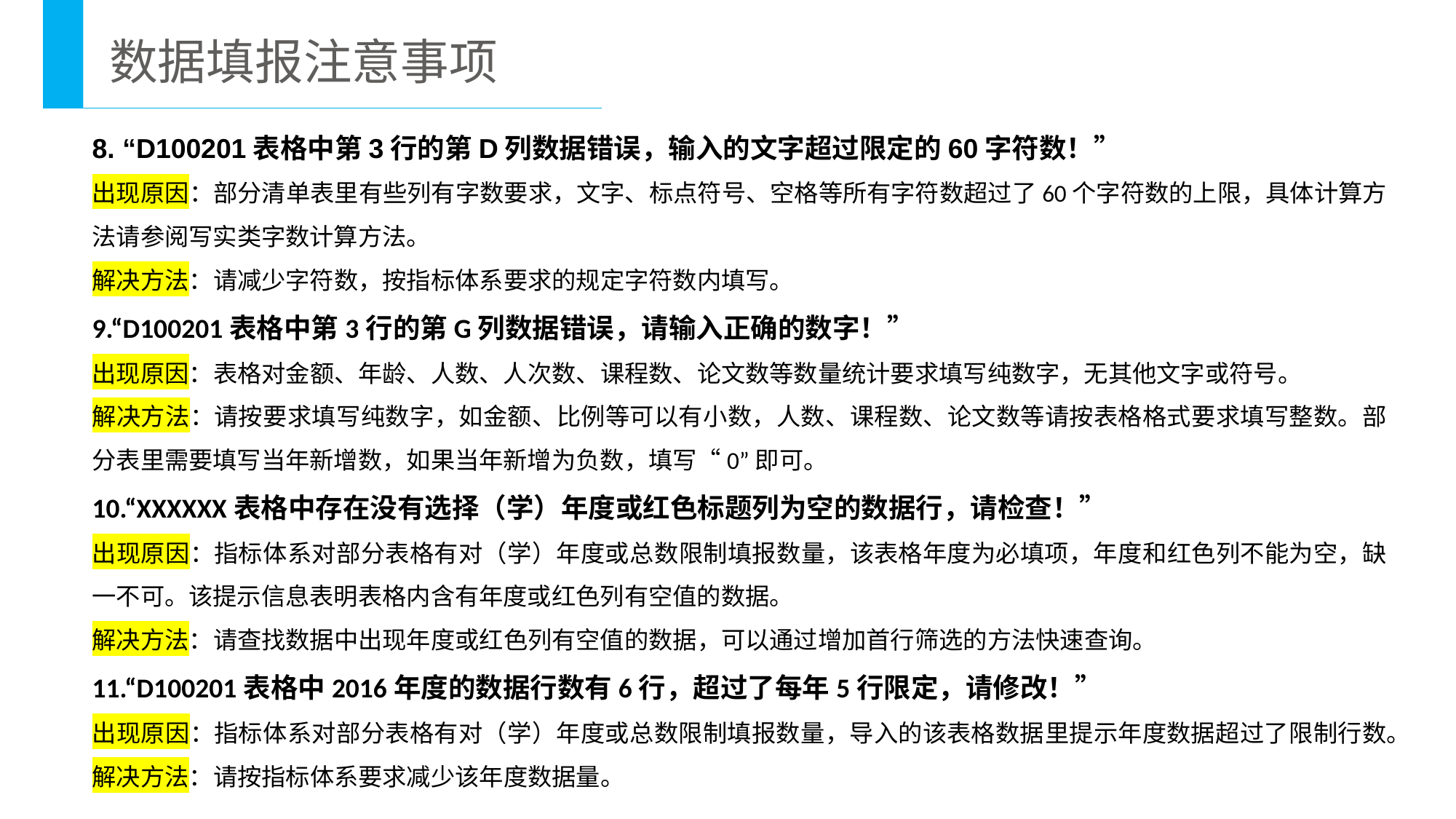

数据填报注意事项
8. “D100201表格中第3行的第D列数据错误，输入的文字超过限定的60字符数！”
出现原因：部分清单表里有些列有字数要求，文字、标点符号、空格等所有字符数超过了60个字符数的上限，具体计算方法请参阅写实类字数计算方法。
解决方法：请减少字符数，按指标体系要求的规定字符数内填写。
9.“D100201表格中第3行的第G列数据错误，请输入正确的数字！”
出现原因：表格对金额、年龄、人数、人次数、课程数、论文数等数量统计要求填写纯数字，无其他文字或符号。
解决方法：请按要求填写纯数字，如金额、比例等可以有小数，人数、课程数、论文数等请按表格格式要求填写整数。部分表里需要填写当年新增数，如果当年新增为负数，填写“0”即可。
10.“XXXXXX表格中存在没有选择（学）年度或红色标题列为空的数据行，请检查！”
出现原因：指标体系对部分表格有对（学）年度或总数限制填报数量，该表格年度为必填项，年度和红色列不能为空，缺一不可。该提示信息表明表格内含有年度或红色列有空值的数据。
解决方法：请查找数据中出现年度或红色列有空值的数据，可以通过增加首行筛选的方法快速查询。
11.“D100201表格中2016年度的数据行数有6行，超过了每年5行限定，请修改！”
出现原因：指标体系对部分表格有对（学）年度或总数限制填报数量，导入的该表格数据里提示年度数据超过了限制行数。
解决方法：请按指标体系要求减少该年度数据量。